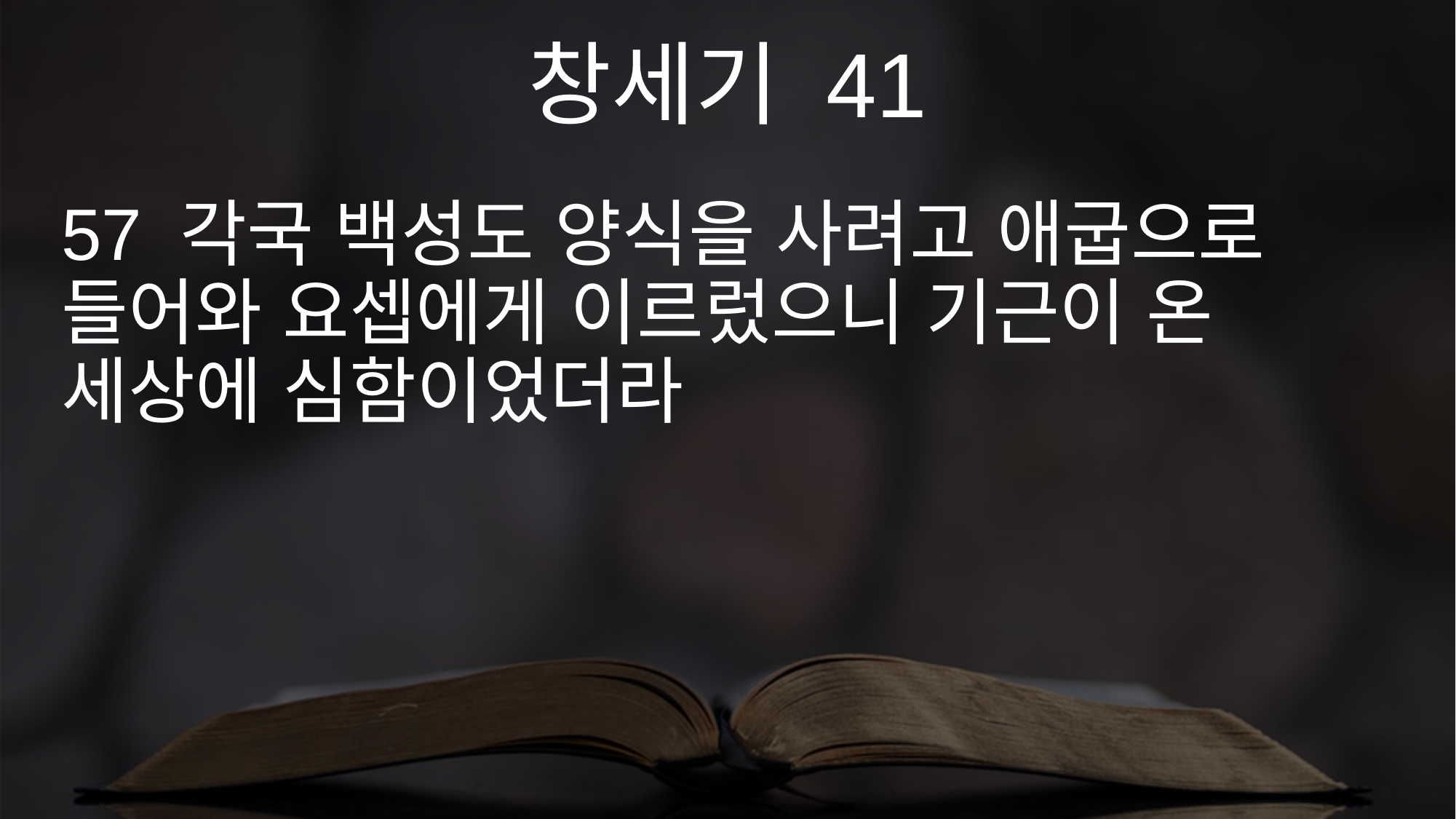

창세기 41
57 각국 백성도 양식을 사려고 애굽으로 들어와 요셉에게 이르렀으니 기근이 온 세상에 심함이었더라